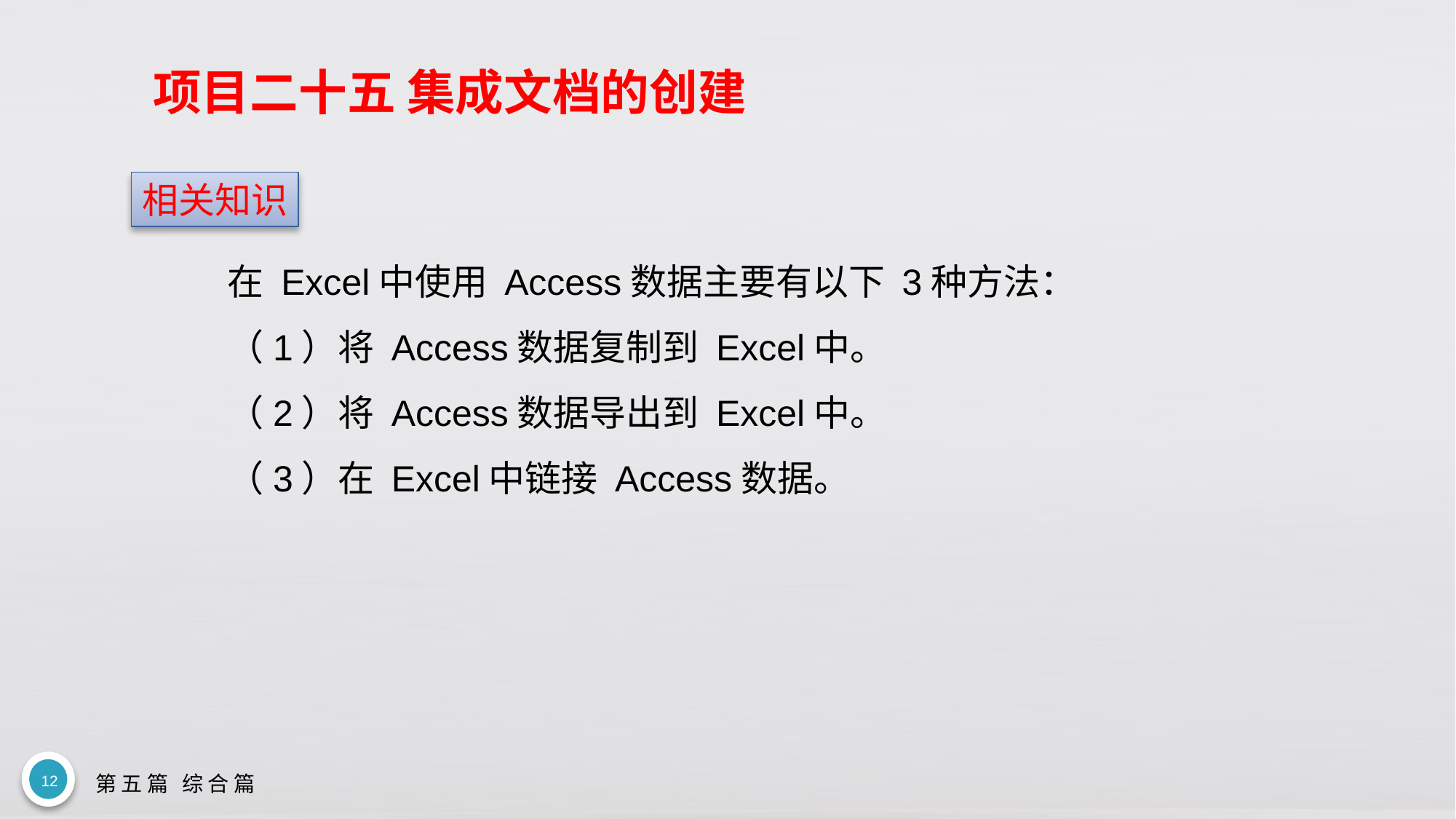

# 项目二十五 集成文档的创建
相关知识
在 Excel中使用 Access数据主要有以下 3种方法：
（1）将 Access数据复制到 Excel中。
（2）将 Access数据导出到 Excel中。
（3）在 Excel中链接 Access数据。
12